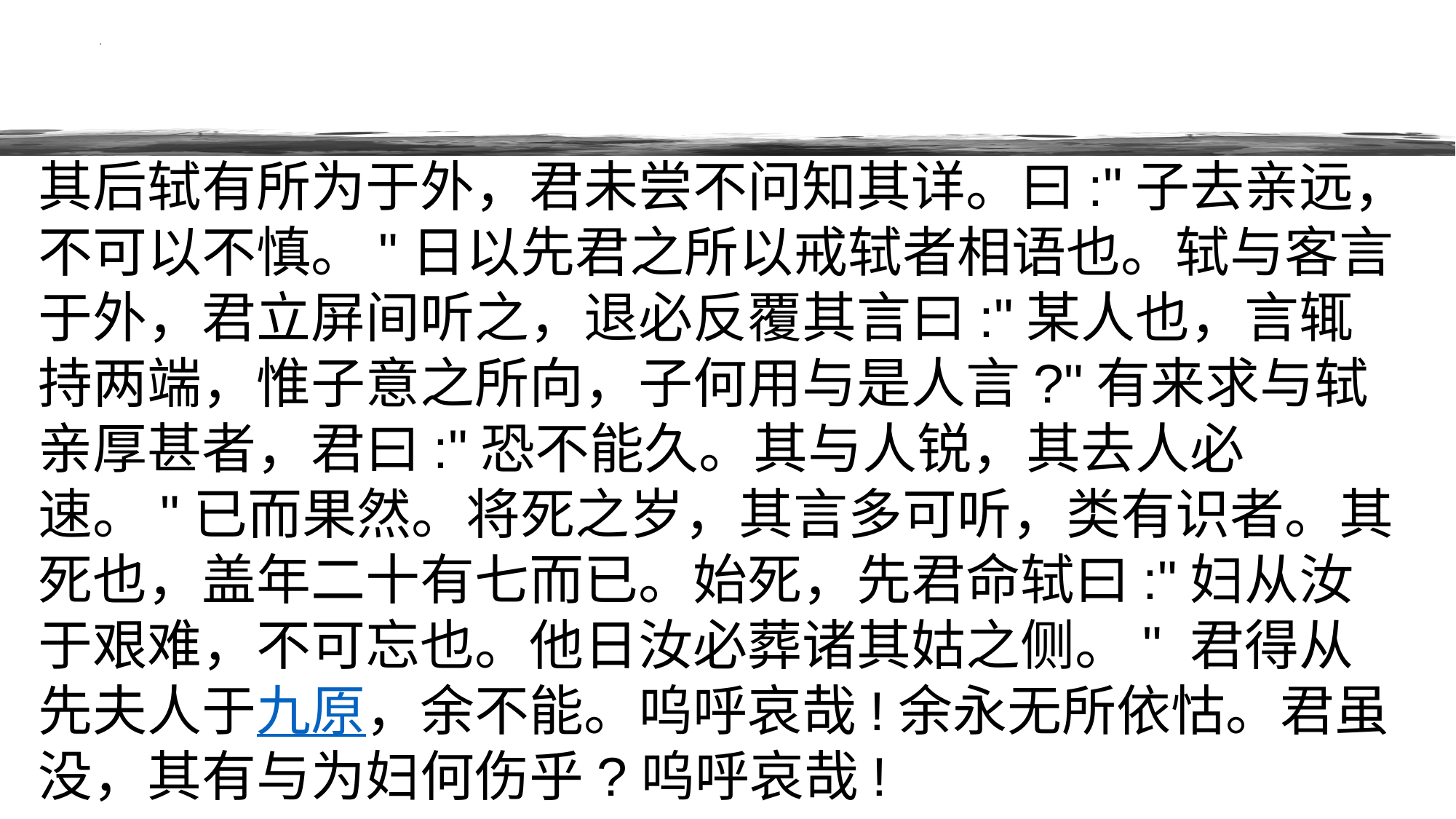

其后轼有所为于外，君未尝不问知其详。曰:"子去亲远，不可以不慎。"日以先君之所以戒轼者相语也。轼与客言于外，君立屏间听之，退必反覆其言曰:"某人也，言辄持两端，惟子意之所向，子何用与是人言?"有来求与轼亲厚甚者，君曰:"恐不能久。其与人锐，其去人必速。"已而果然。将死之岁，其言多可听，类有识者。其死也，盖年二十有七而已。始死，先君命轼曰:"妇从汝于艰难，不可忘也。他日汝必葬诸其姑之侧。" 君得从先夫人于九原，余不能。呜呼哀哉!余永无所依怙。君虽没，其有与为妇何伤乎?呜呼哀哉!